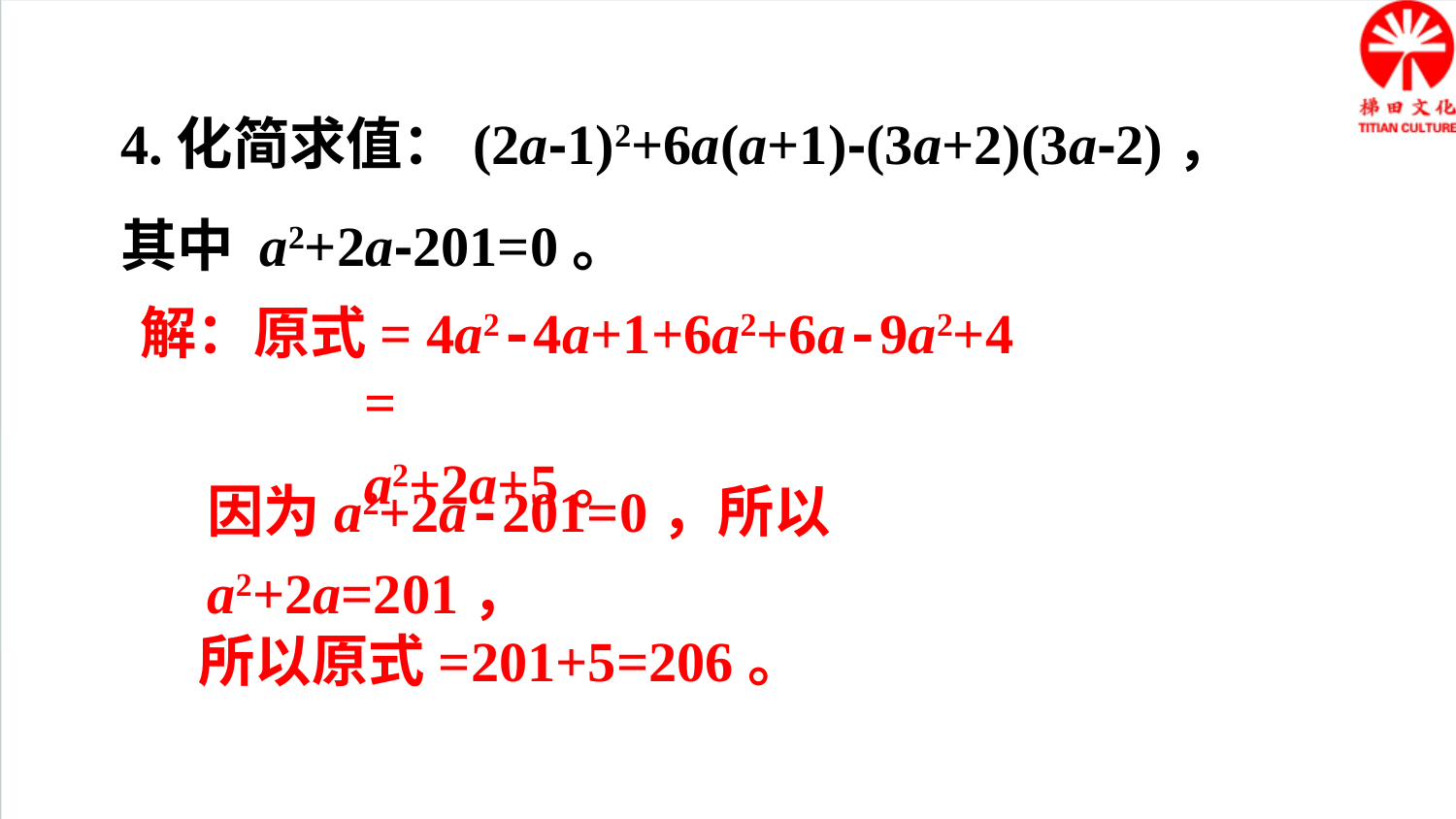

4.化简求值：(2a-1)2+6a(a+1)-(3a+2)(3a-2)，
其中 a2+2a-201=0。
解：原式= 4a2-4a+1+6a2+6a-9a2+4
= a2+2a+5。
因为a2+2a-201=0，所以 a2+2a=201，
所以原式=201+5=206。